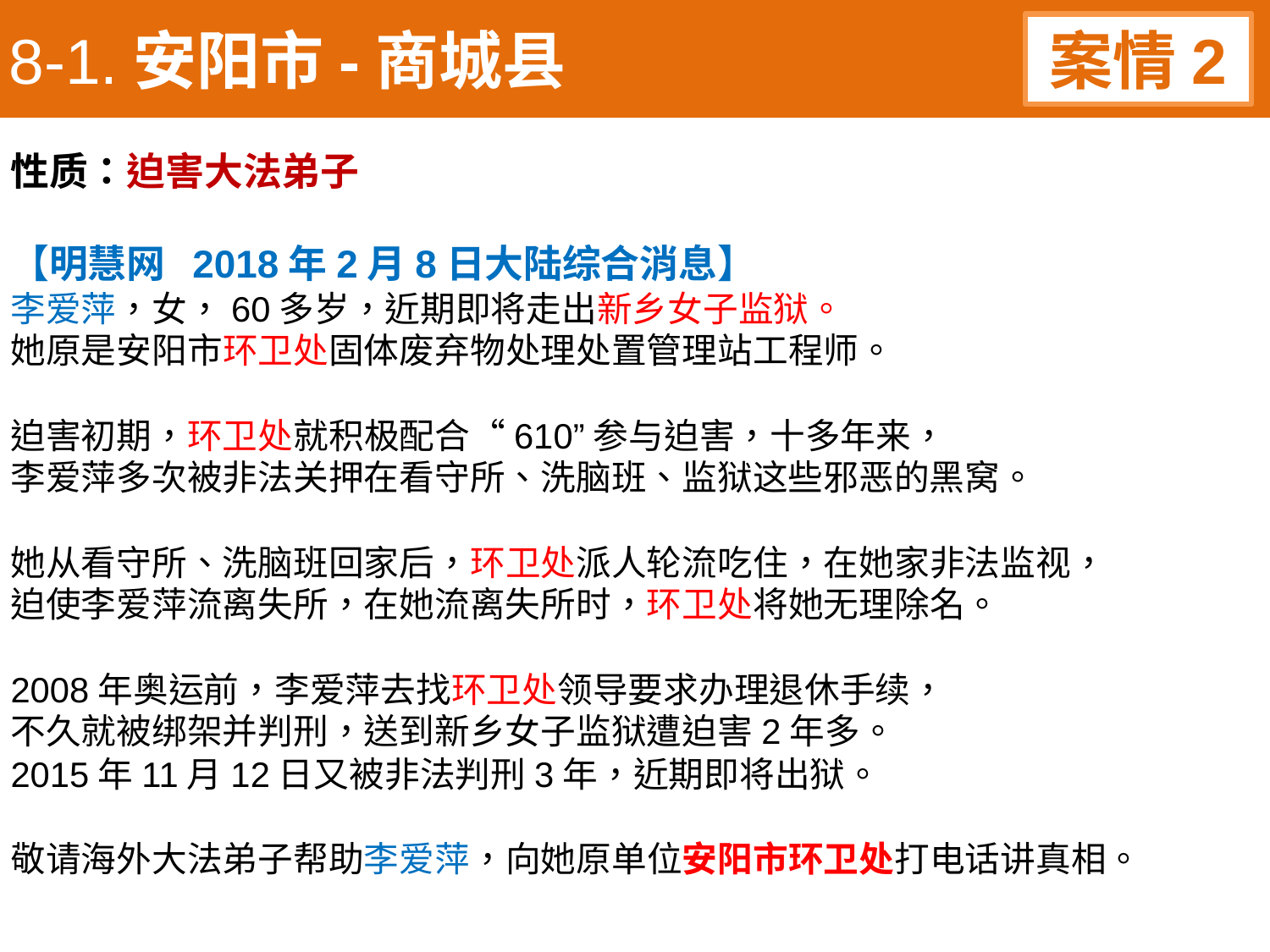

8-1.安阳市-商城县
案情2

性质：迫害大法弟子

【明慧网  2018年2月8日大陆综合消息】
李爱萍，女，60多岁，近期即将走出新乡女子监狱。
她原是安阳市环卫处固体废弃物处理处置管理站工程师。

迫害初期，环卫处就积极配合“610”参与迫害，十多年来，
李爱萍多次被非法关押在看守所、洗脑班、监狱这些邪恶的黑窝。

她从看守所、洗脑班回家后，环卫处派人轮流吃住，在她家非法监视，
迫使李爱萍流离失所，在她流离失所时，环卫处将她无理除名。

2008年奥运前，李爱萍去找环卫处领导要求办理退休手续，
不久就被绑架并判刑，送到新乡女子监狱遭迫害2年多。
2015年11月12日又被非法判刑3年，近期即将出狱。

敬请海外大法弟子帮助李爱萍，向她原单位安阳市环卫处打电话讲真相。